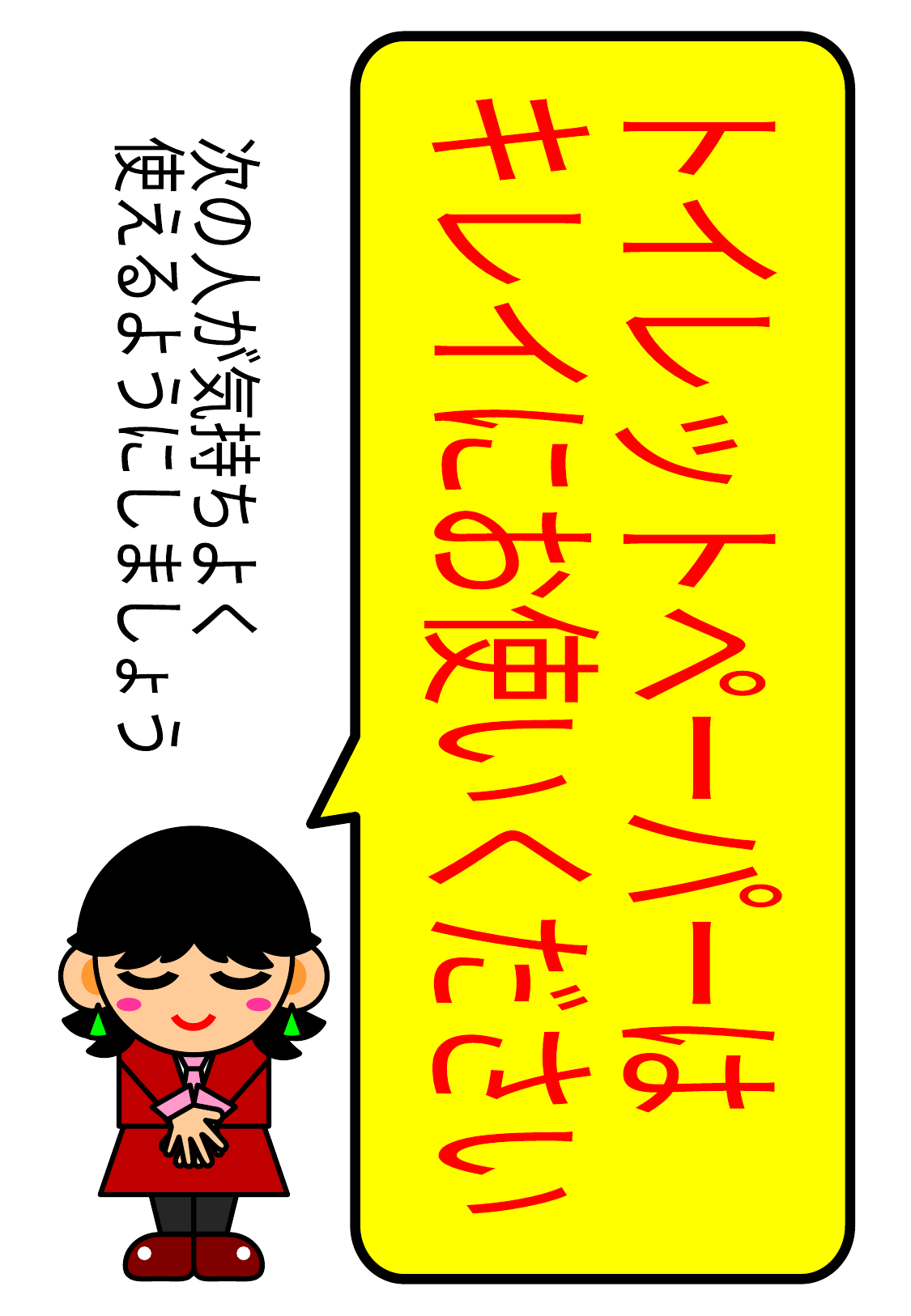

次の人が気持ちよく
使えるようにしましょう
トイレットペーパーは
キレイにお使いください